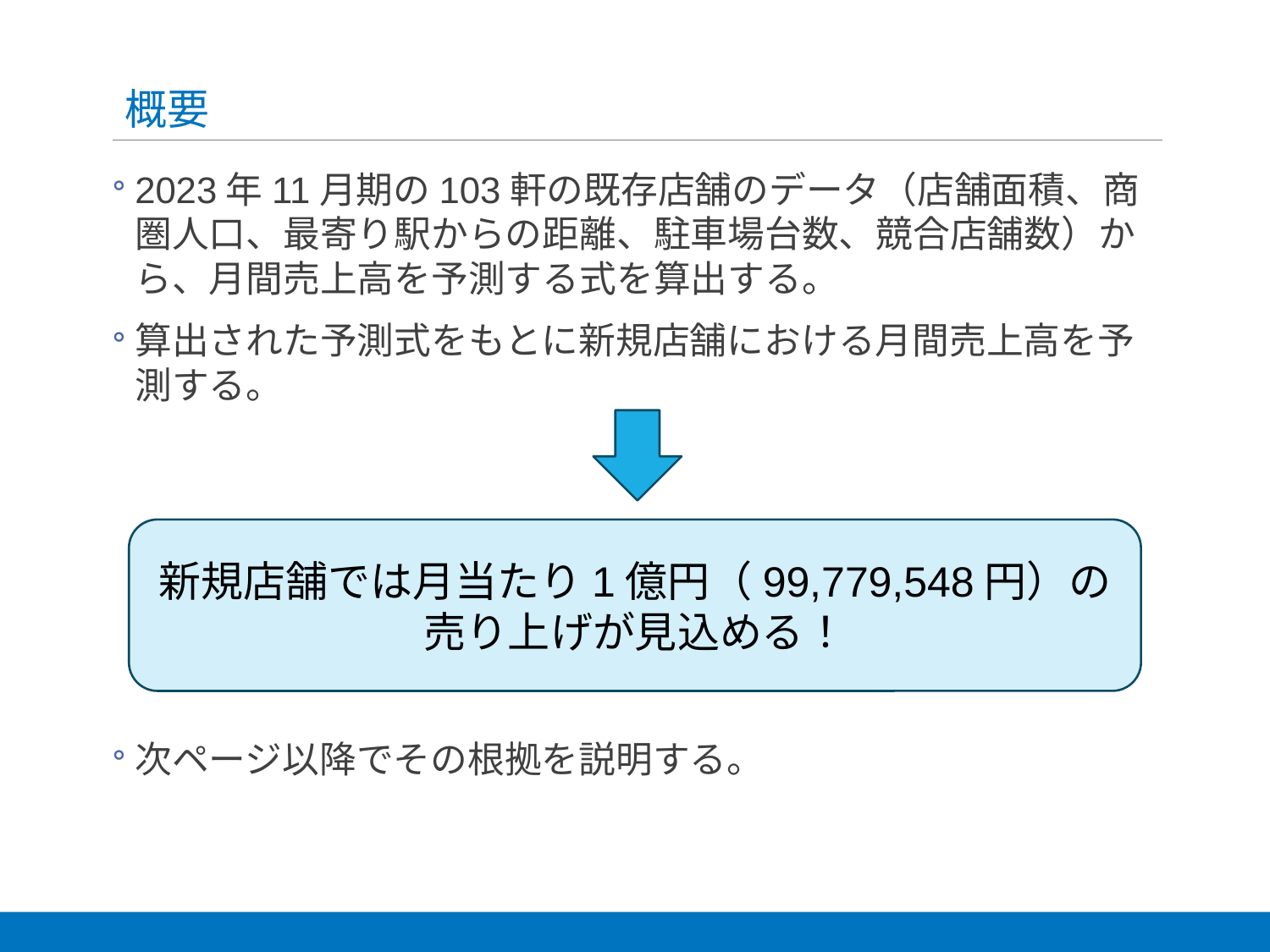

# 概要
2023年11月期の103軒の既存店舗のデータ（店舗面積、商圏人口、最寄り駅からの距離、駐車場台数、競合店舗数）から、月間売上高を予測する式を算出する。
算出された予測式をもとに新規店舗における月間売上高を予測する。

次ページ以降でその根拠を説明する。

新規店舗では月当たり1億円（99,779,548円）の
売り上げが見込める！